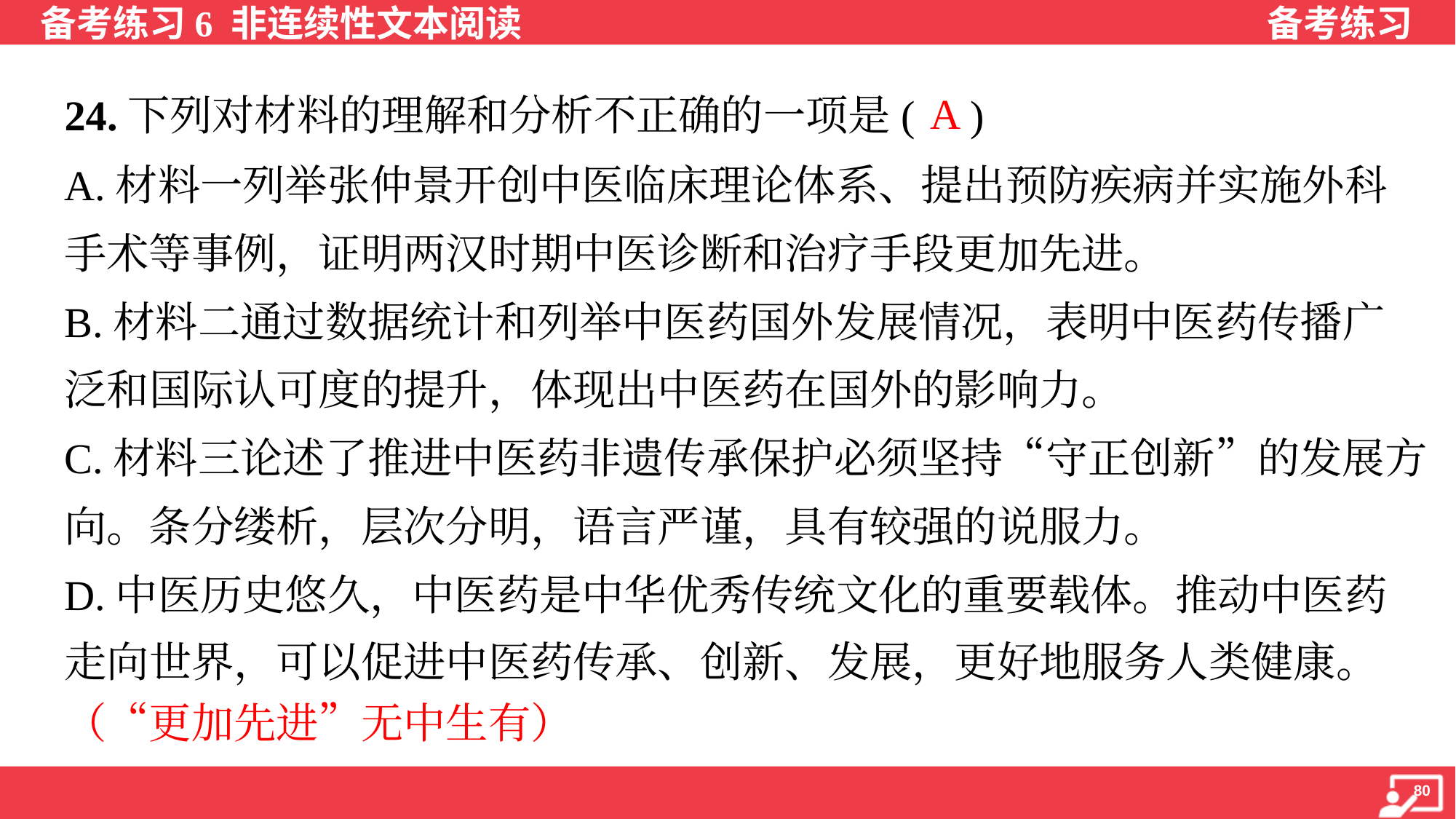

A
24.下列对材料的理解和分析不正确的一项是(     )
A.材料一列举张仲景开创中医临床理论体系、提出预防疾病并实施外科
手术等事例，证明两汉时期中医诊断和治疗手段更加先进。
B.材料二通过数据统计和列举中医药国外发展情况，表明中医药传播广
泛和国际认可度的提升，体现出中医药在国外的影响力。
C.材料三论述了推进中医药非遗传承保护必须坚持“守正创新”的发展方
向。条分缕析，层次分明，语言严谨，具有较强的说服力。
D.中医历史悠久，中医药是中华优秀传统文化的重要载体。推动中医药
走向世界，可以促进中医药传承、创新、发展，更好地服务人类健康。
（“更加先进”无中生有）